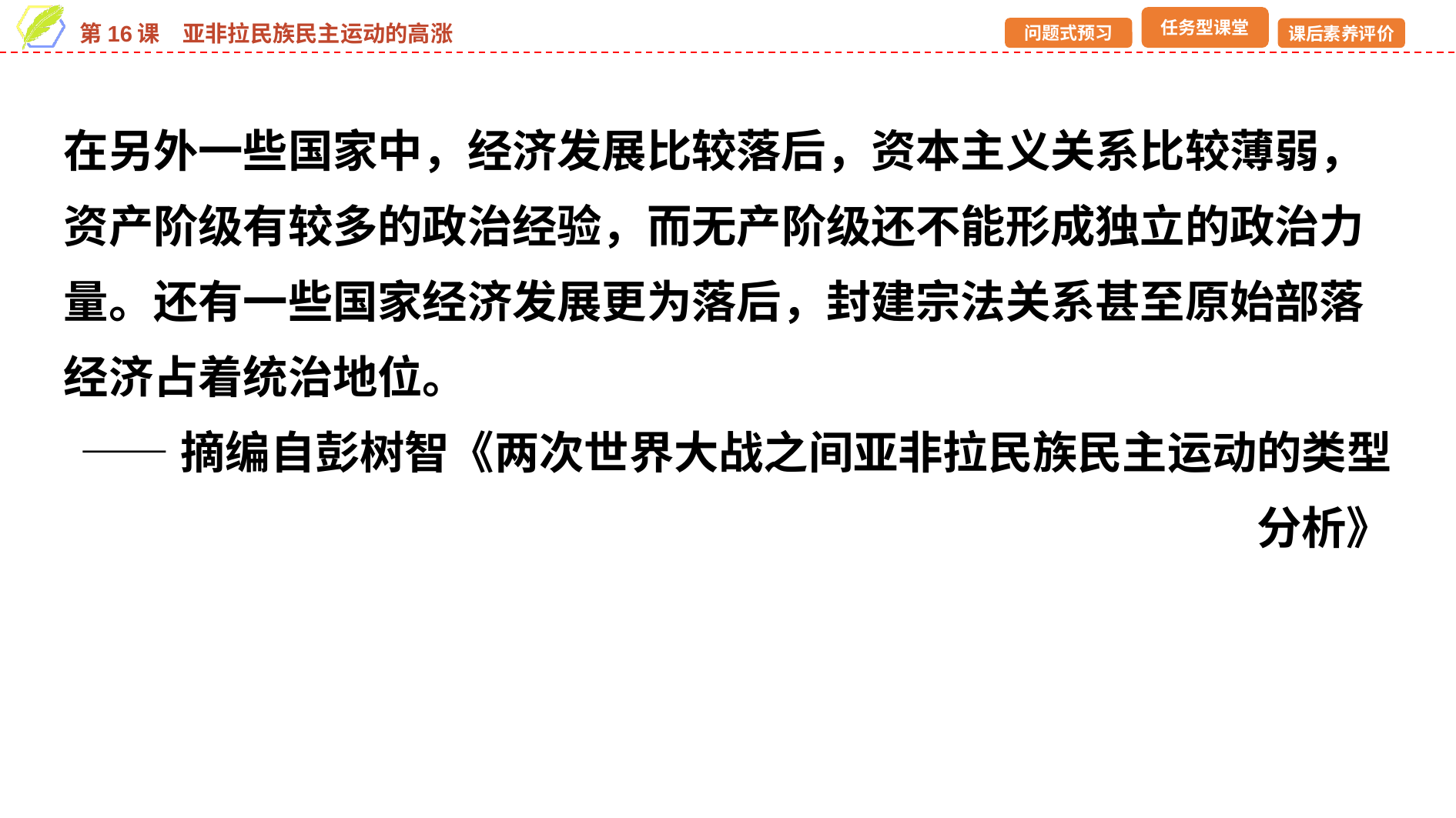

在另外一些国家中，经济发展比较落后，资本主义关系比较薄弱，资产阶级有较多的政治经验，而无产阶级还不能形成独立的政治力量。还有一些国家经济发展更为落后，封建宗法关系甚至原始部落经济占着统治地位。
——摘编自彭树智《两次世界大战之间亚非拉民族民主运动的类型分析》